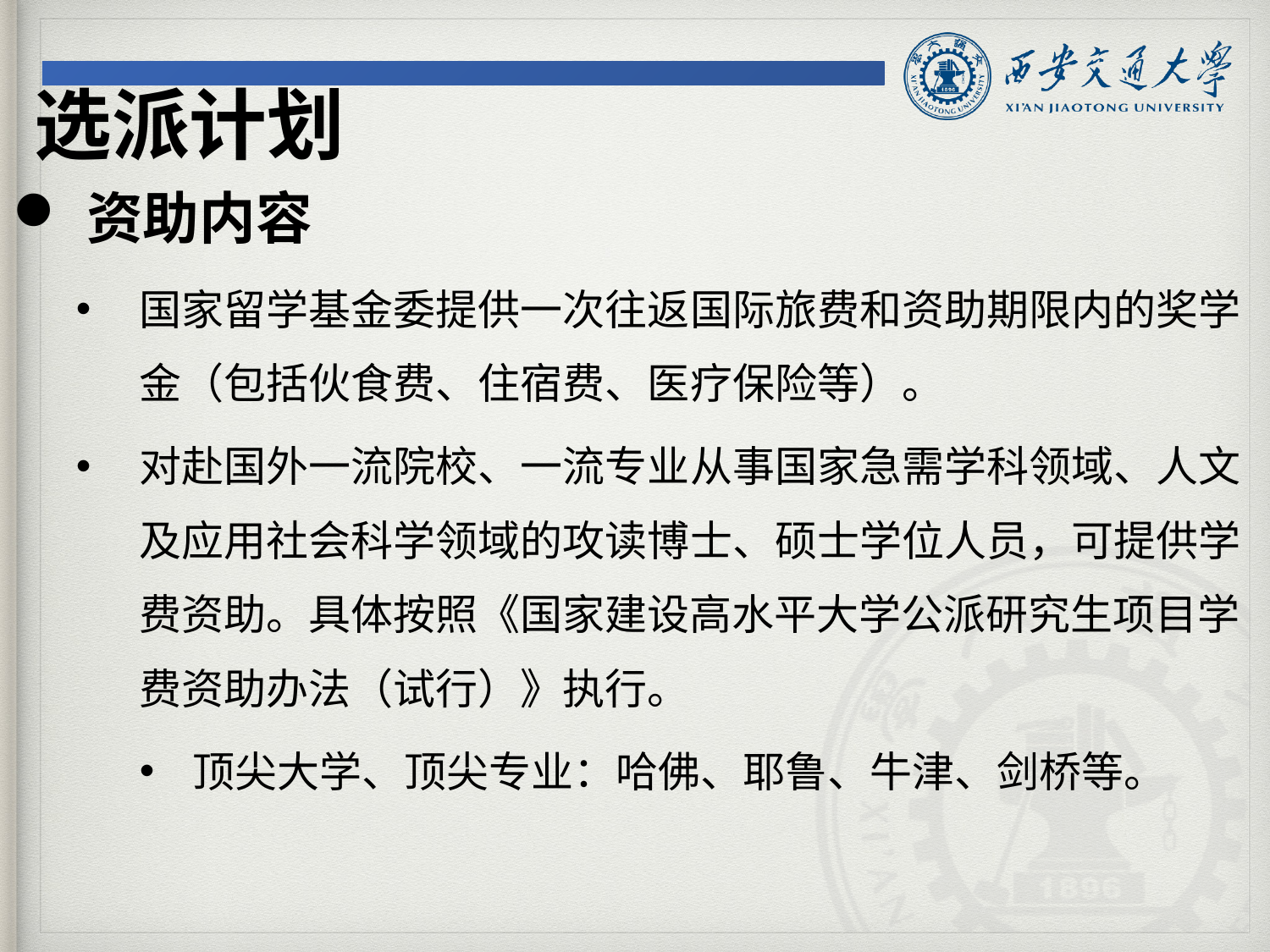

选派计划
资助内容
国家留学基金委提供一次往返国际旅费和资助期限内的奖学金（包括伙食费、住宿费、医疗保险等）。
对赴国外一流院校、一流专业从事国家急需学科领域、人文及应用社会科学领域的攻读博士、硕士学位人员，可提供学费资助。具体按照《国家建设高水平大学公派研究生项目学费资助办法（试行）》执行。
顶尖大学、顶尖专业：哈佛、耶鲁、牛津、剑桥等。